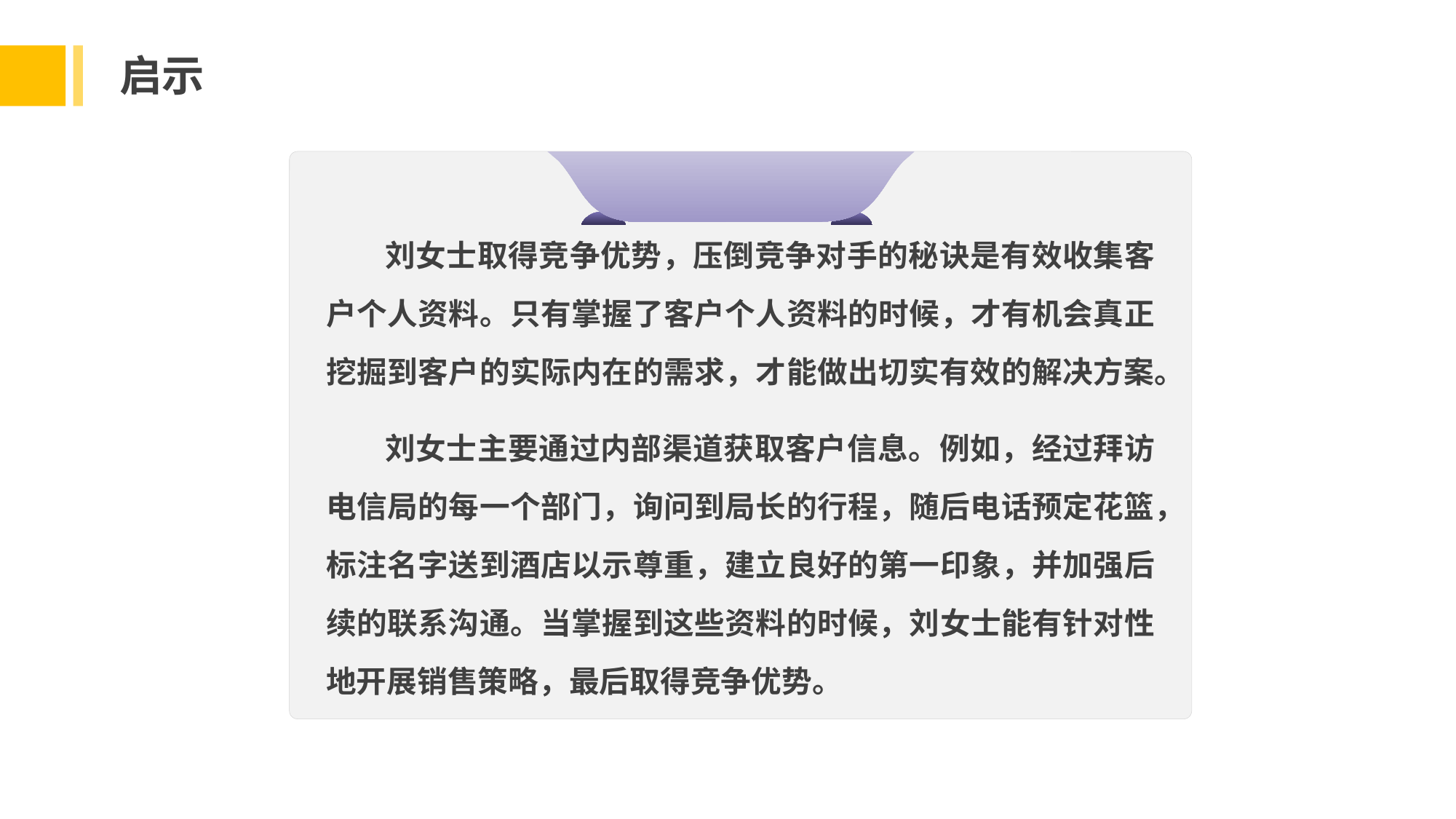

启示

       刘女士取得竞争优势，压倒竞争对手的秘诀是有效收集客户个人资料。只有掌握了客户个人资料的时候，才有机会真正挖掘到客户的实际内在的需求，才能做出切实有效的解决方案。
       刘女士主要通过内部渠道获取客户信息。例如，经过拜访电信局的每一个部门，询问到局长的行程，随后电话预定花篮，标注名字送到酒店以示尊重，建立良好的第一印象，并加强后续的联系沟通。当掌握到这些资料的时候，刘女士能有针对性地开展销售策略，最后取得竞争优势。